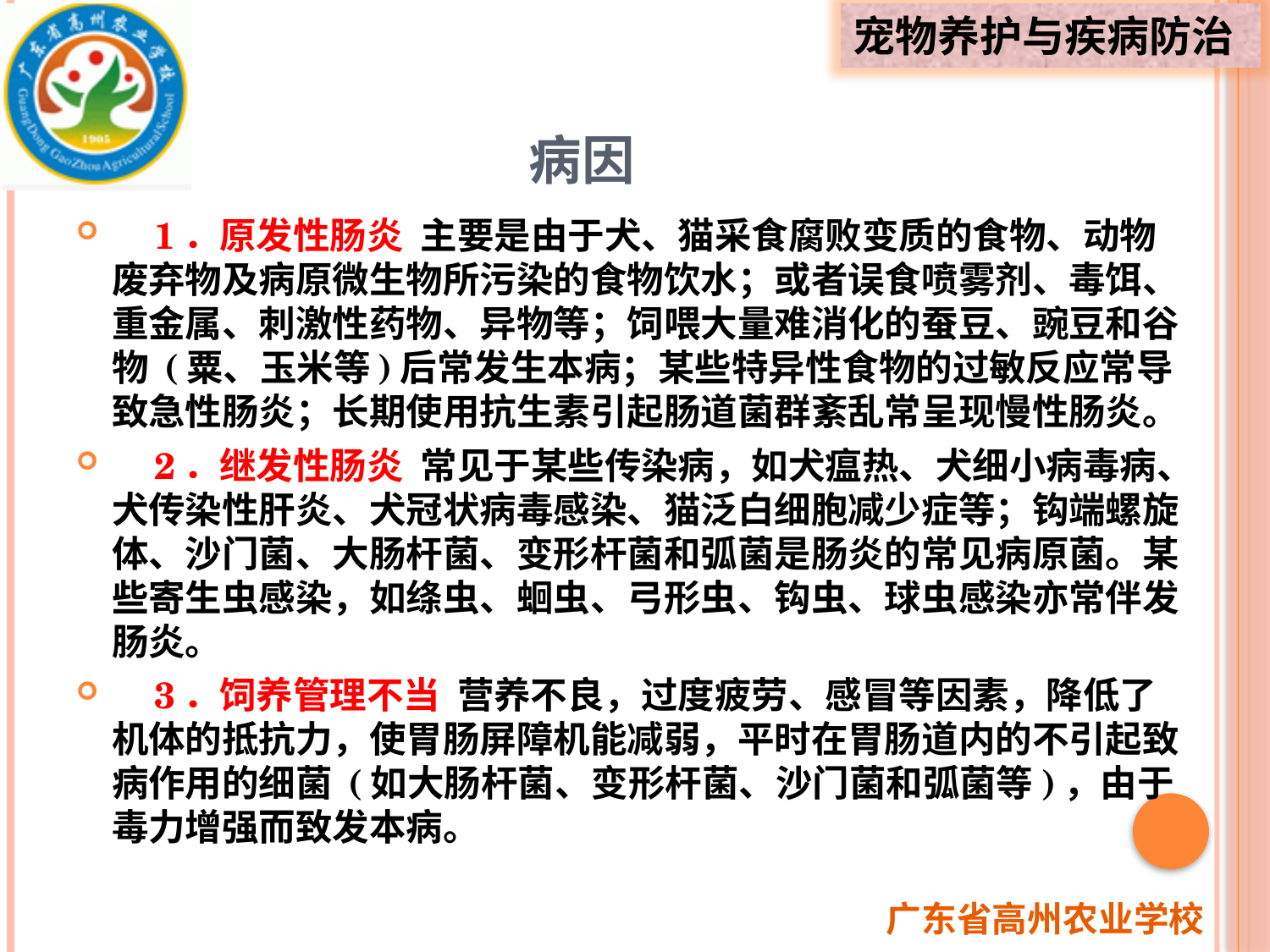

# 病因
    1．原发性肠炎  主要是由于犬、猫采食腐败变质的食物、动物废弃物及病原微生物所污染的食物饮水；或者误食喷雾剂、毒饵、重金属、刺激性药物、异物等；饲喂大量难消化的蚕豆、豌豆和谷物 (粟、玉米等)后常发生本病；某些特异性食物的过敏反应常导致急性肠炎；长期使用抗生素引起肠道菌群紊乱常呈现慢性肠炎。
    2．继发性肠炎  常见于某些传染病，如犬瘟热、犬细小病毒病、犬传染性肝炎、犬冠状病毒感染、猫泛白细胞减少症等；钩端螺旋体、沙门菌、大肠杆菌、变形杆菌和弧菌是肠炎的常见病原菌。某些寄生虫感染，如绦虫、蛔虫、弓形虫、钩虫、球虫感染亦常伴发肠炎。
    3．饲养管理不当  营养不良，过度疲劳、感冒等因素，降低了机体的抵抗力，使胃肠屏障机能减弱，平时在胃肠道内的不引起致病作用的细菌 (如大肠杆菌、变形杆菌、沙门菌和弧菌等)，由于毒力增强而致发本病。